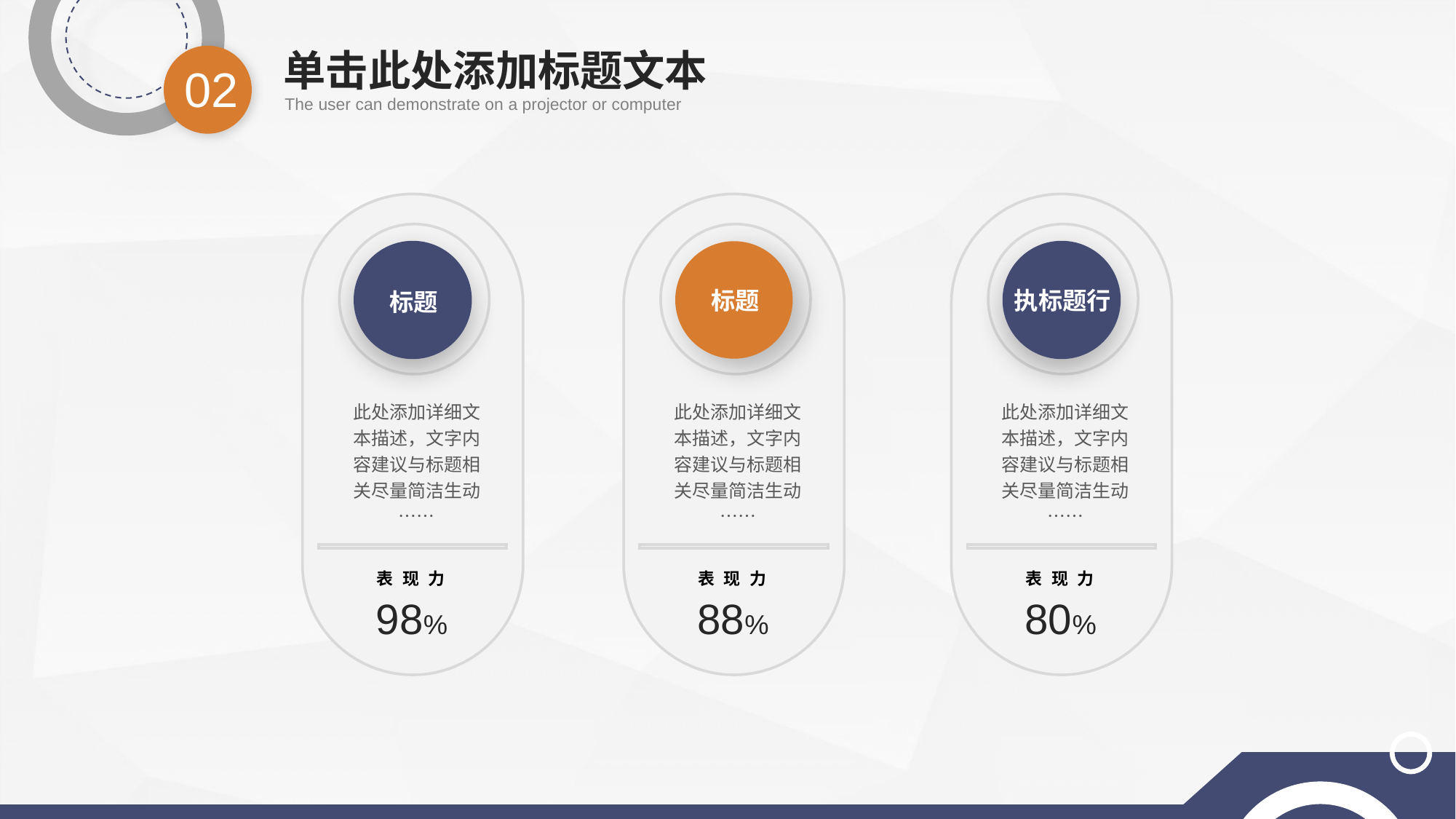

单击此处添加标题文本
02
The user can demonstrate on a projector or computer

标题

标题

执标题行
此处添加详细文本描述，文字内容建议与标题相关尽量简洁生动……
此处添加详细文本描述，文字内容建议与标题相关尽量简洁生动……
此处添加详细文本描述，文字内容建议与标题相关尽量简洁生动……
表现力
表现力
表现力
98%
88%
80%